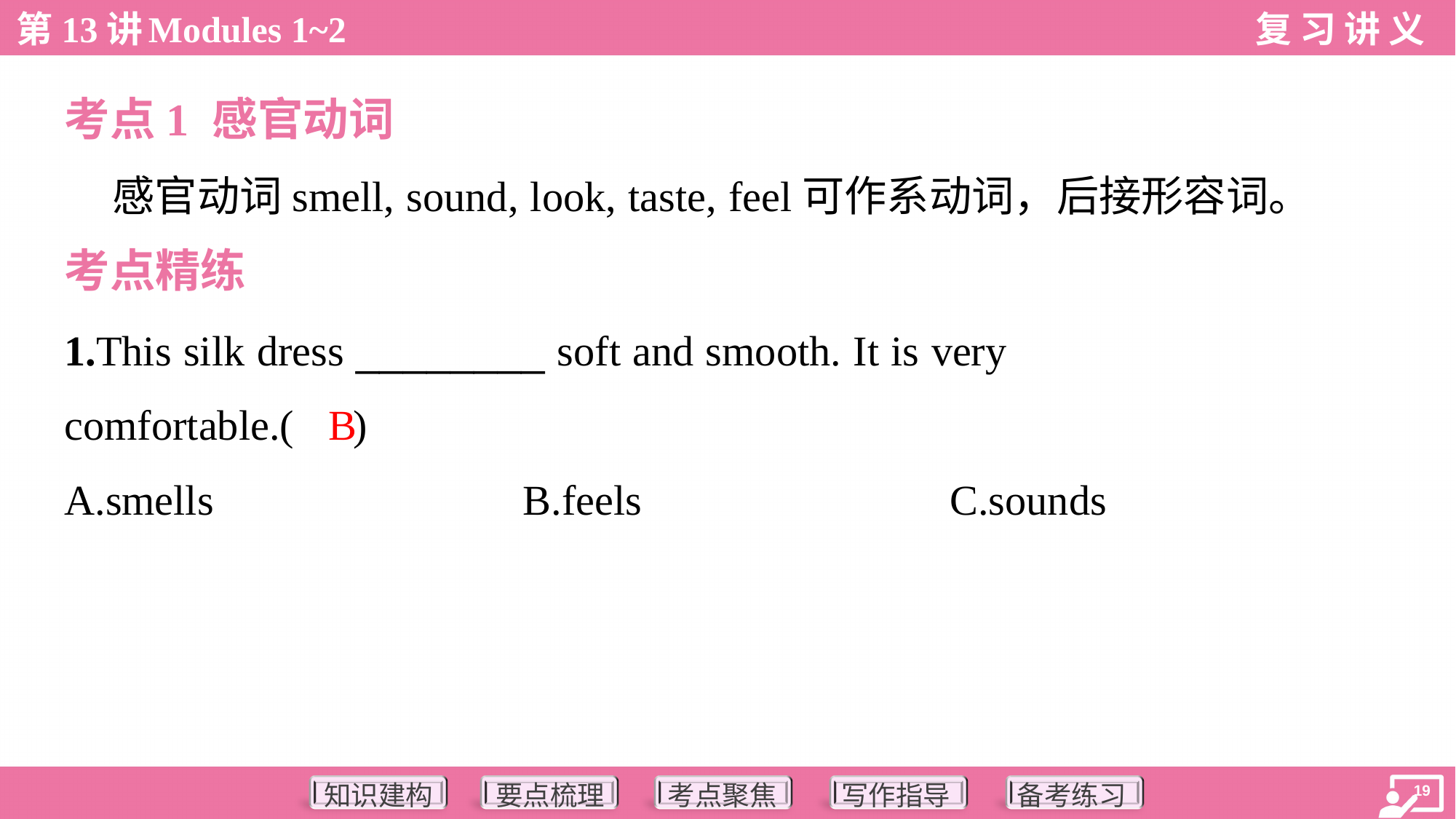

考点1 感官动词
    感官动词smell, sound, look, taste, feel可作系动词，后接形容词。
考点精练
1.This silk dress ________ soft and smooth. It is very
comfortable.(     )
B
A.smells	B.feels	C.sounds